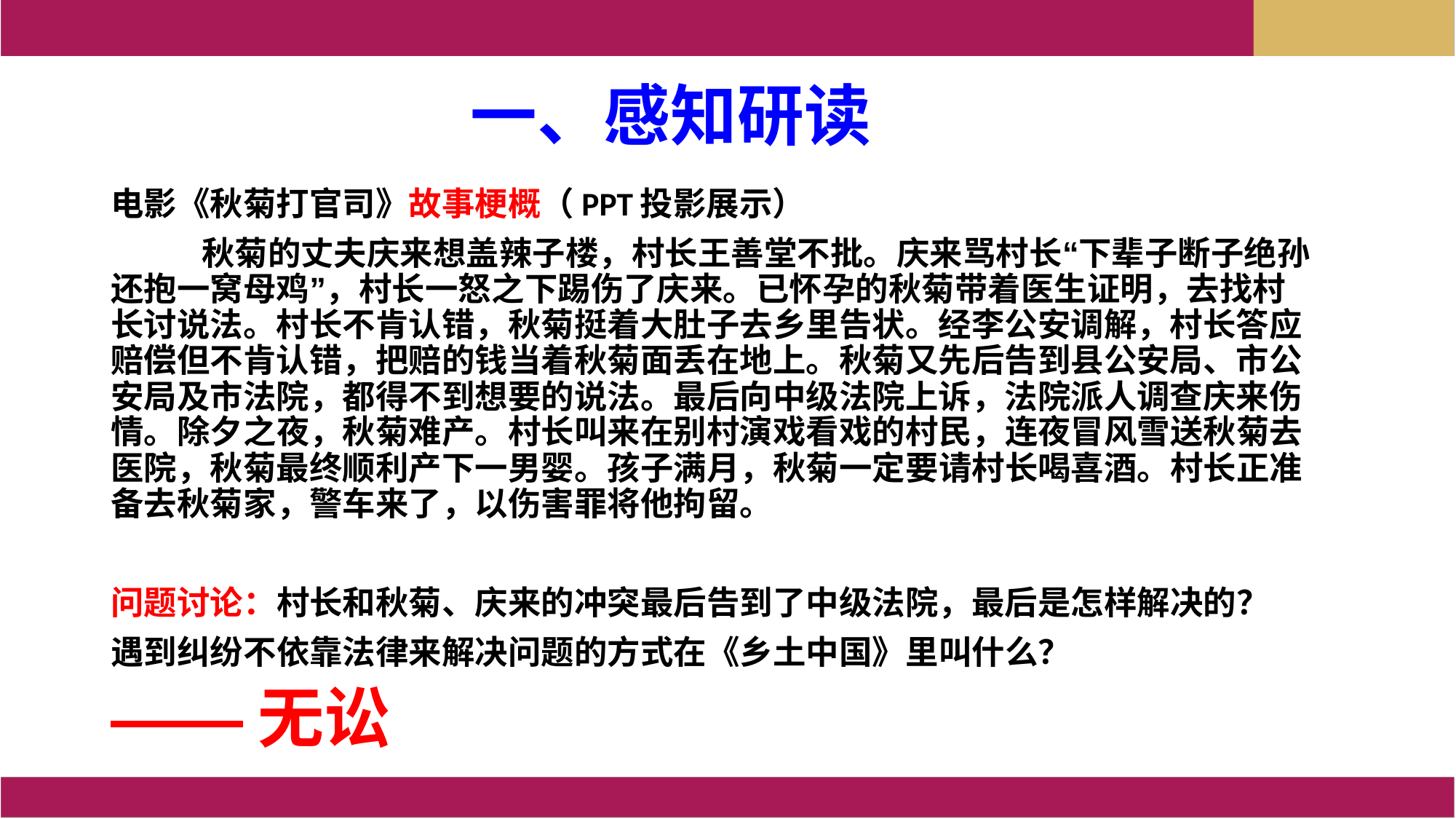

一、感知研读
电影《秋菊打官司》故事梗概（PPT投影展示）
         秋菊的丈夫庆来想盖辣子楼，村长王善堂不批。庆来骂村长“下辈子断子绝孙还抱一窝母鸡”，村长一怒之下踢伤了庆来。已怀孕的秋菊带着医生证明，去找村长讨说法。村长不肯认错，秋菊挺着大肚子去乡里告状。经李公安调解，村长答应赔偿但不肯认错，把赔的钱当着秋菊面丢在地上。秋菊又先后告到县公安局、市公安局及市法院，都得不到想要的说法。最后向中级法院上诉，法院派人调查庆来伤情。除夕之夜，秋菊难产。村长叫来在别村演戏看戏的村民，连夜冒风雪送秋菊去医院，秋菊最终顺利产下一男婴。孩子满月，秋菊一定要请村长喝喜酒。村长正准备去秋菊家，警车来了，以伤害罪将他拘留。

问题讨论：村长和秋菊、庆来的冲突最后告到了中级法院，最后是怎样解决的？
遇到纠纷不依靠法律来解决问题的方式在《乡土中国》里叫什么？
——无讼